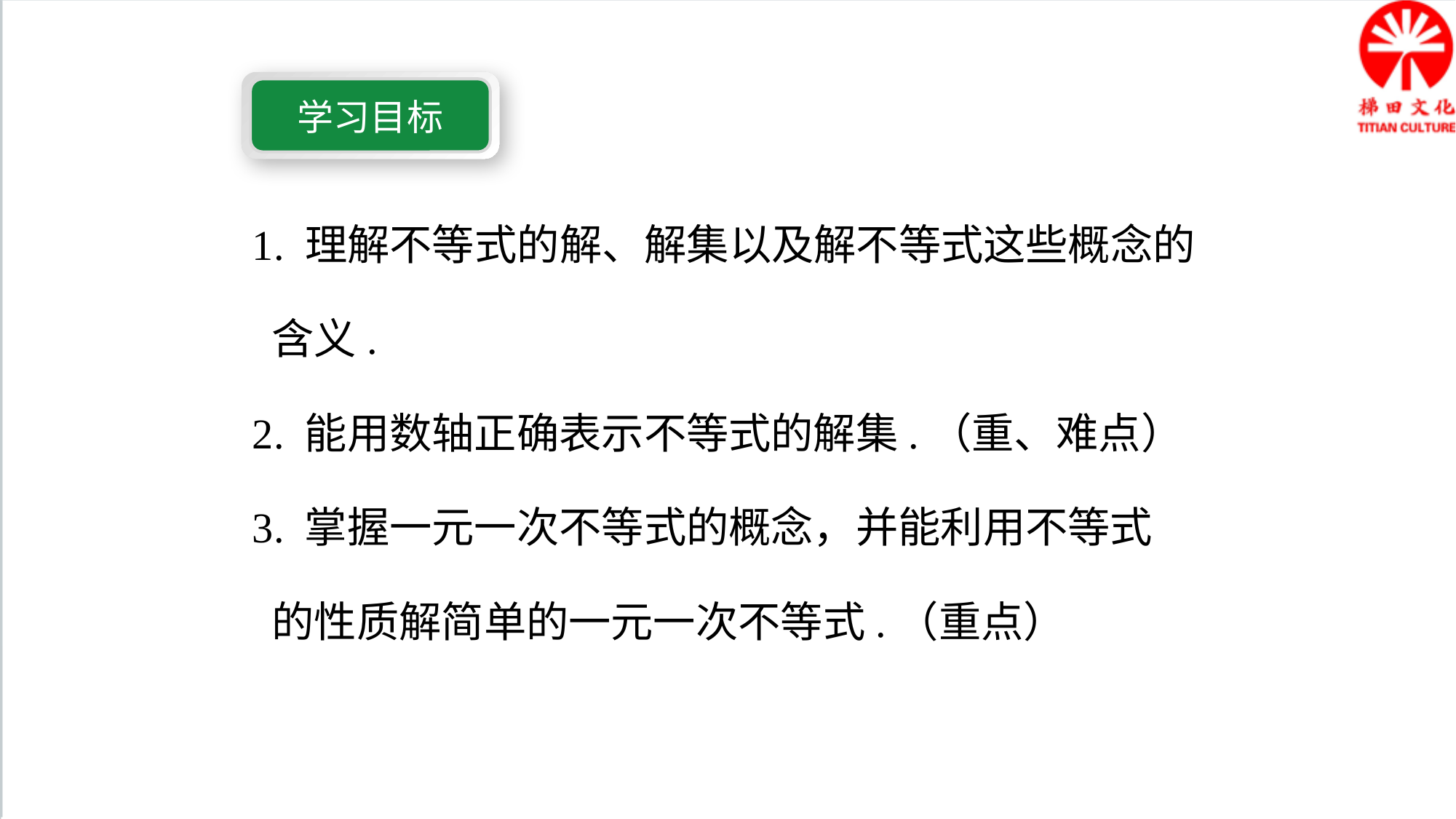

学习目标
1. 理解不等式的解、解集以及解不等式这些概念的
 含义.
2. 能用数轴正确表示不等式的解集.（重、难点）
3. 掌握一元一次不等式的概念，并能利用不等式
 的性质解简单的一元一次不等式.（重点）